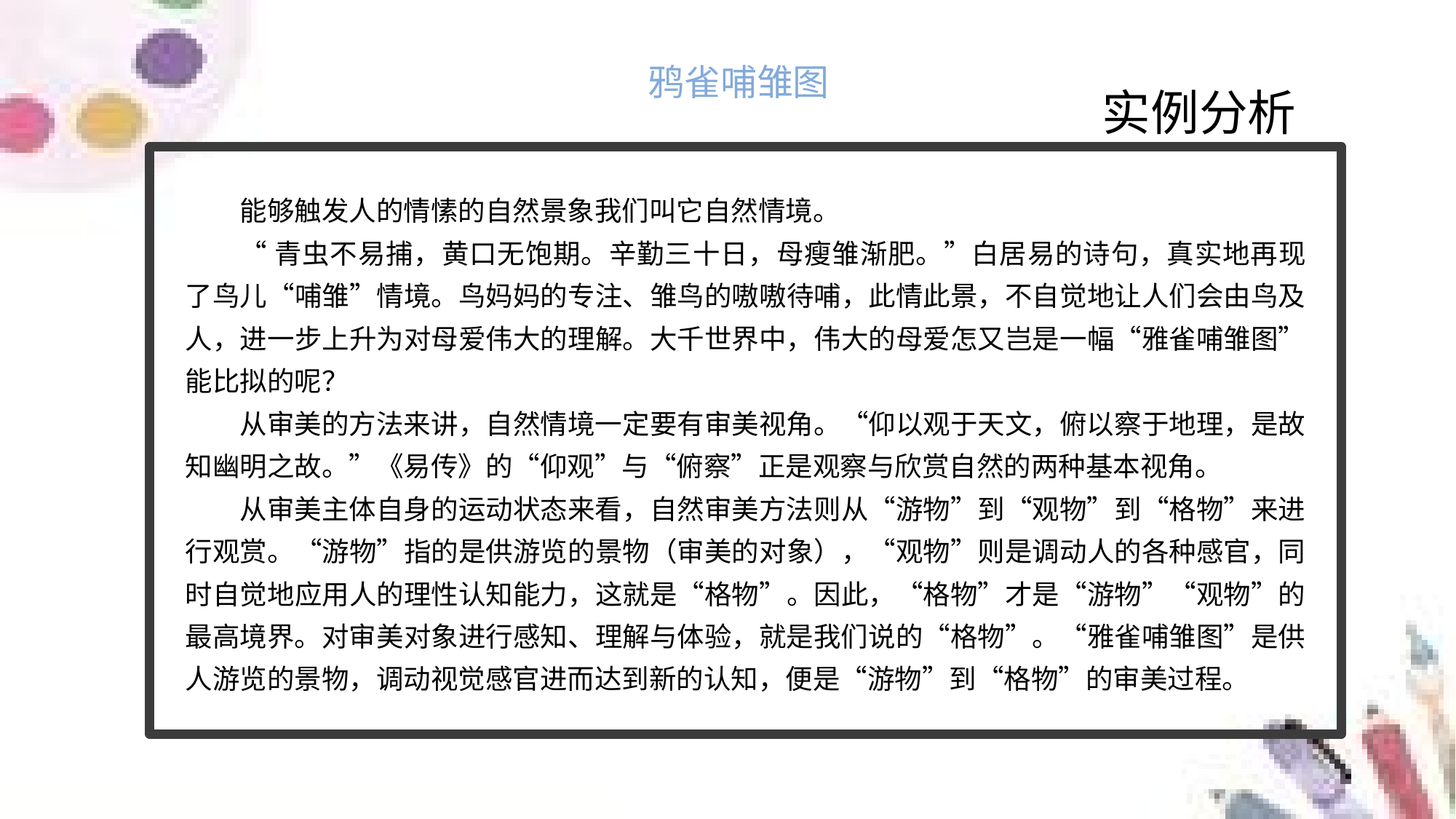

鸦雀哺雏图
实例分析

能够触发人的情愫的自然景象我们叫它自然情境。
“青虫不易捕，黄口无饱期。辛勤三十日，母瘦雏渐肥。”白居易的诗句，真实地再现了鸟儿“哺雏”情境。鸟妈妈的专注、雏鸟的嗷嗷待哺，此情此景，不自觉地让人们会由鸟及人，进一步上升为对母爱伟大的理解。大千世界中，伟大的母爱怎又岂是一幅“雅雀哺雏图”能比拟的呢？
从审美的方法来讲，自然情境一定要有审美视角。“仰以观于天文，俯以察于地理，是故知幽明之故。”《易传》的“仰观”与“俯察”正是观察与欣赏自然的两种基本视角。
从审美主体自身的运动状态来看，自然审美方法则从“游物”到“观物”到“格物”来进行观赏。“游物”指的是供游览的景物（审美的对象），“观物”则是调动人的各种感官，同时自觉地应用人的理性认知能力，这就是“格物”。因此，“格物”才是“游物”“观物”的最高境界。对审美对象进行感知、理解与体验，就是我们说的“格物”。“雅雀哺雏图”是供人游览的景物，调动视觉感官进而达到新的认知，便是“游物”到“格物”的审美过程。